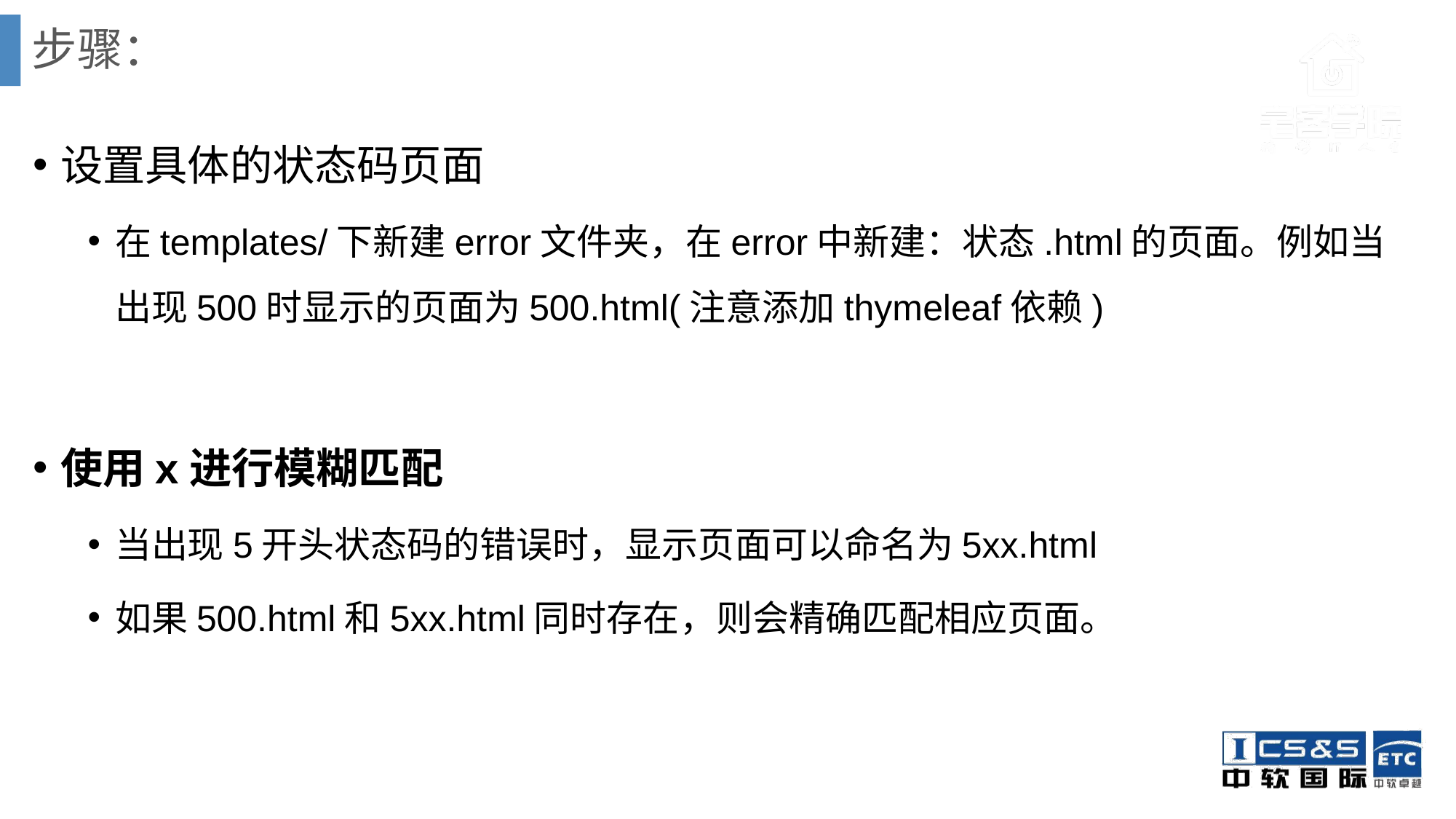

# 步骤：
设置具体的状态码页面
在templates/下新建error文件夹，在error中新建：状态.html的页面。例如当出现500时显示的页面为500.html(注意添加thymeleaf依赖)

使用x进行模糊匹配
当出现5开头状态码的错误时，显示页面可以命名为5xx.html
如果500.html和5xx.html同时存在，则会精确匹配相应页面。